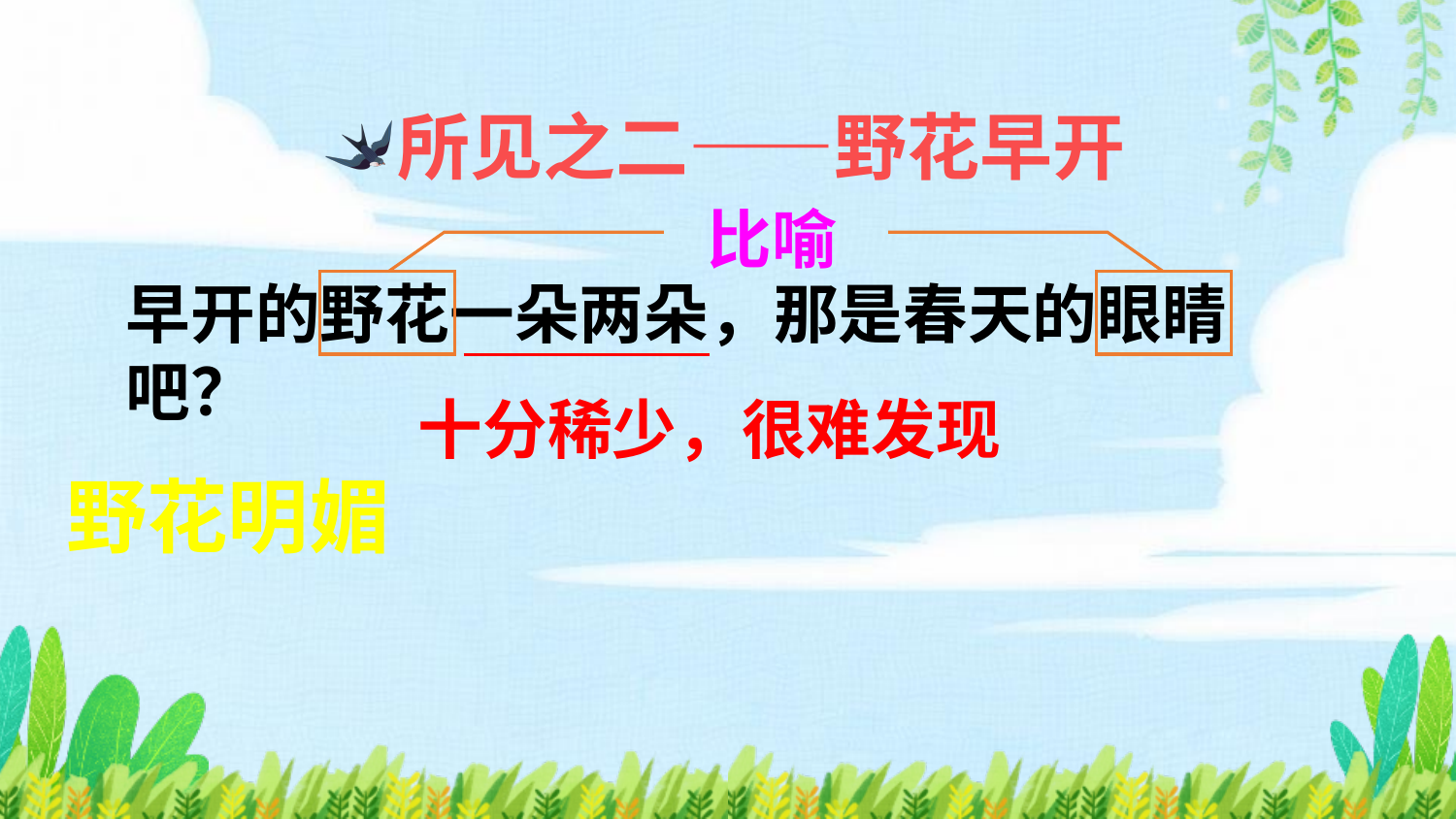

所见之二——野花早开
比喻

早开的野花一朵两朵，那是春天的眼睛吧？

十分稀少，很难发现
野花明媚